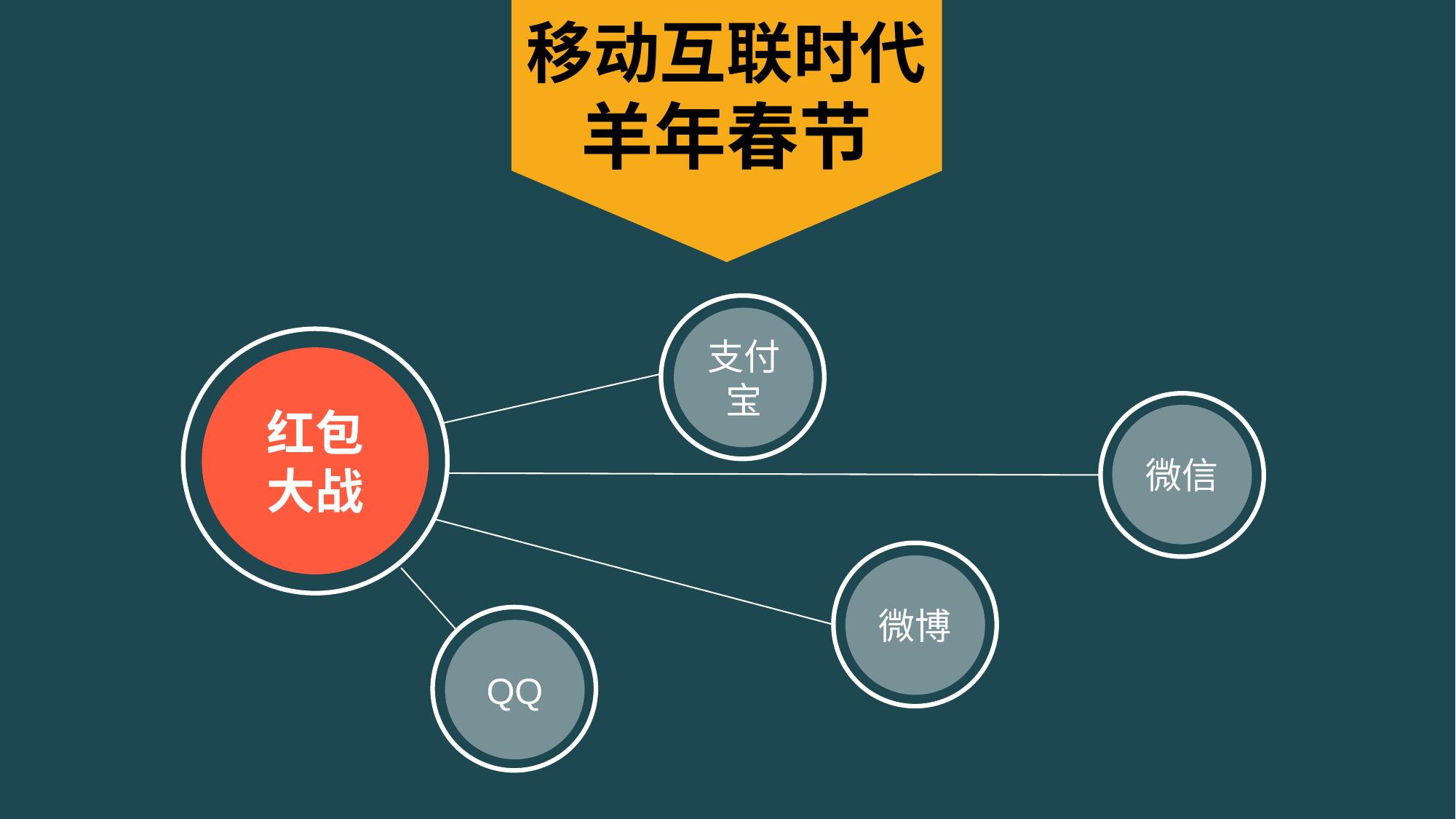

移动互联时代羊年春节

支付宝

红包
大战

微信

微博

QQ